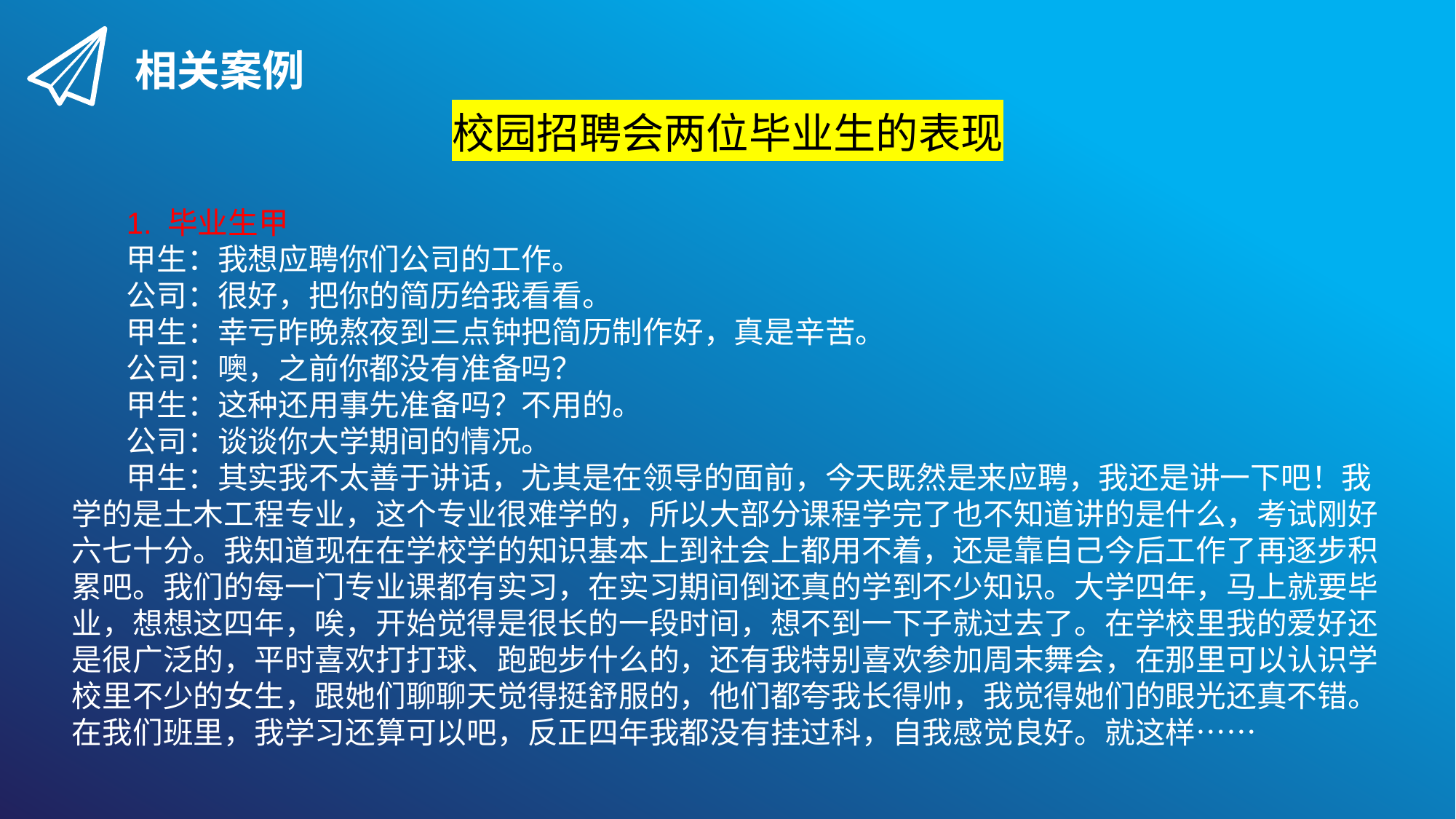

相关案例
校园招聘会两位毕业生的表现
1. 毕业生甲
甲生：我想应聘你们公司的工作。
公司：很好，把你的简历给我看看。
甲生：幸亏昨晚熬夜到三点钟把简历制作好，真是辛苦。
公司：噢，之前你都没有准备吗？
甲生：这种还用事先准备吗？不用的。
公司：谈谈你大学期间的情况。
甲生：其实我不太善于讲话，尤其是在领导的面前，今天既然是来应聘，我还是讲一下吧！我学的是土木工程专业，这个专业很难学的，所以大部分课程学完了也不知道讲的是什么，考试刚好六七十分。我知道现在在学校学的知识基本上到社会上都用不着，还是靠自己今后工作了再逐步积累吧。我们的每一门专业课都有实习，在实习期间倒还真的学到不少知识。大学四年，马上就要毕业，想想这四年，唉，开始觉得是很长的一段时间，想不到一下子就过去了。在学校里我的爱好还是很广泛的，平时喜欢打打球、跑跑步什么的，还有我特别喜欢参加周末舞会，在那里可以认识学校里不少的女生，跟她们聊聊天觉得挺舒服的，他们都夸我长得帅，我觉得她们的眼光还真不错。在我们班里，我学习还算可以吧，反正四年我都没有挂过科，自我感觉良好。就这样……